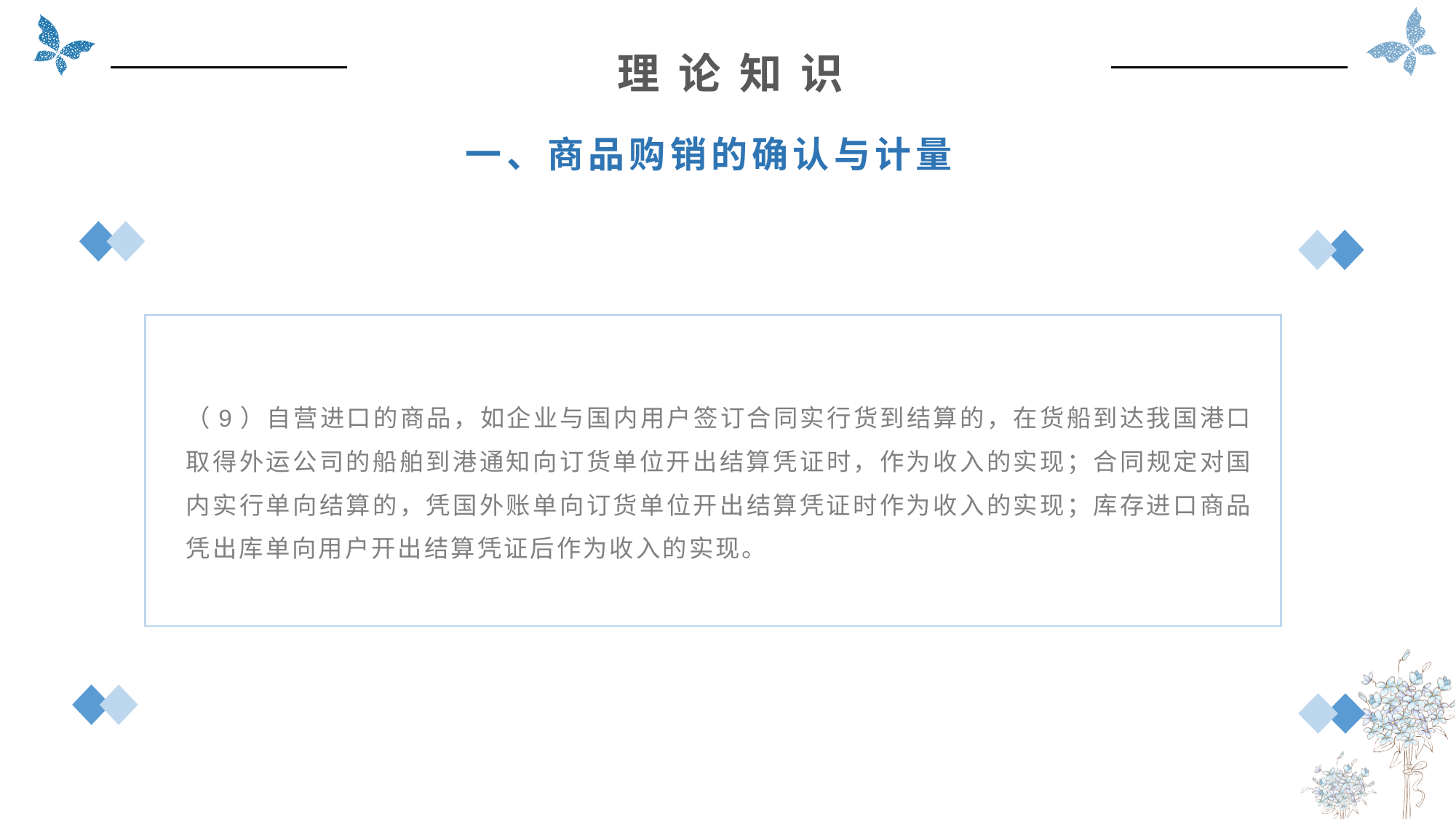

理 论 知 识
一、商品购销的确认与计量

（9）自营进口的商品，如企业与国内用户签订合同实行货到结算的，在货船到达我国港口取得外运公司的船舶到港通知向订货单位开出结算凭证时，作为收入的实现；合同规定对国内实行单向结算的，凭国外账单向订货单位开出结算凭证时作为收入的实现；库存进口商品凭出库单向用户开出结算凭证后作为收入的实现。